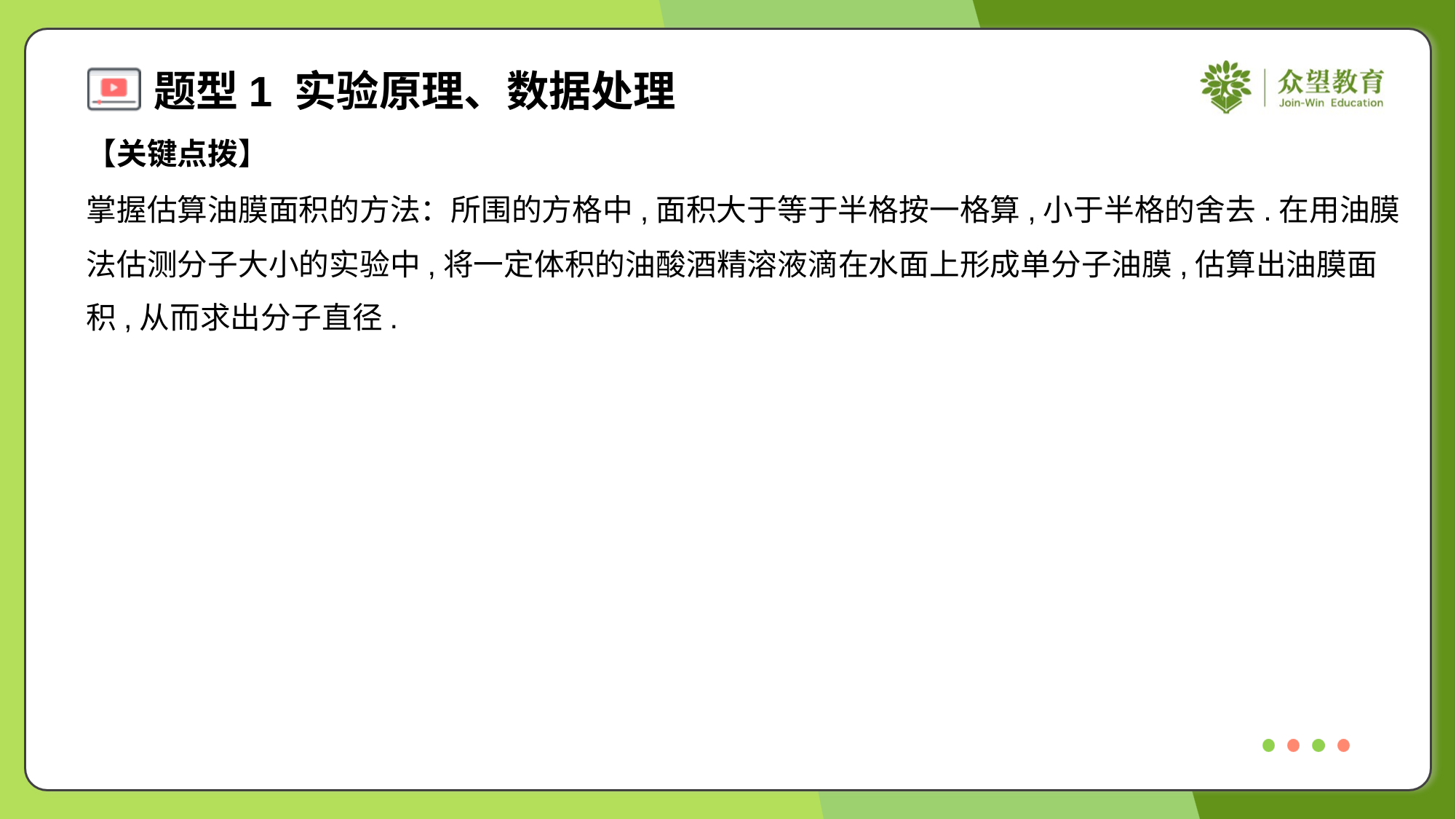

【关键点拨】
掌握估算油膜面积的方法：所围的方格中,面积大于等于半格按一格算,小于半格的舍去.在用油膜
法估测分子大小的实验中,将一定体积的油酸酒精溶液滴在水面上形成单分子油膜,估算出油膜面
积,从而求出分子直径.